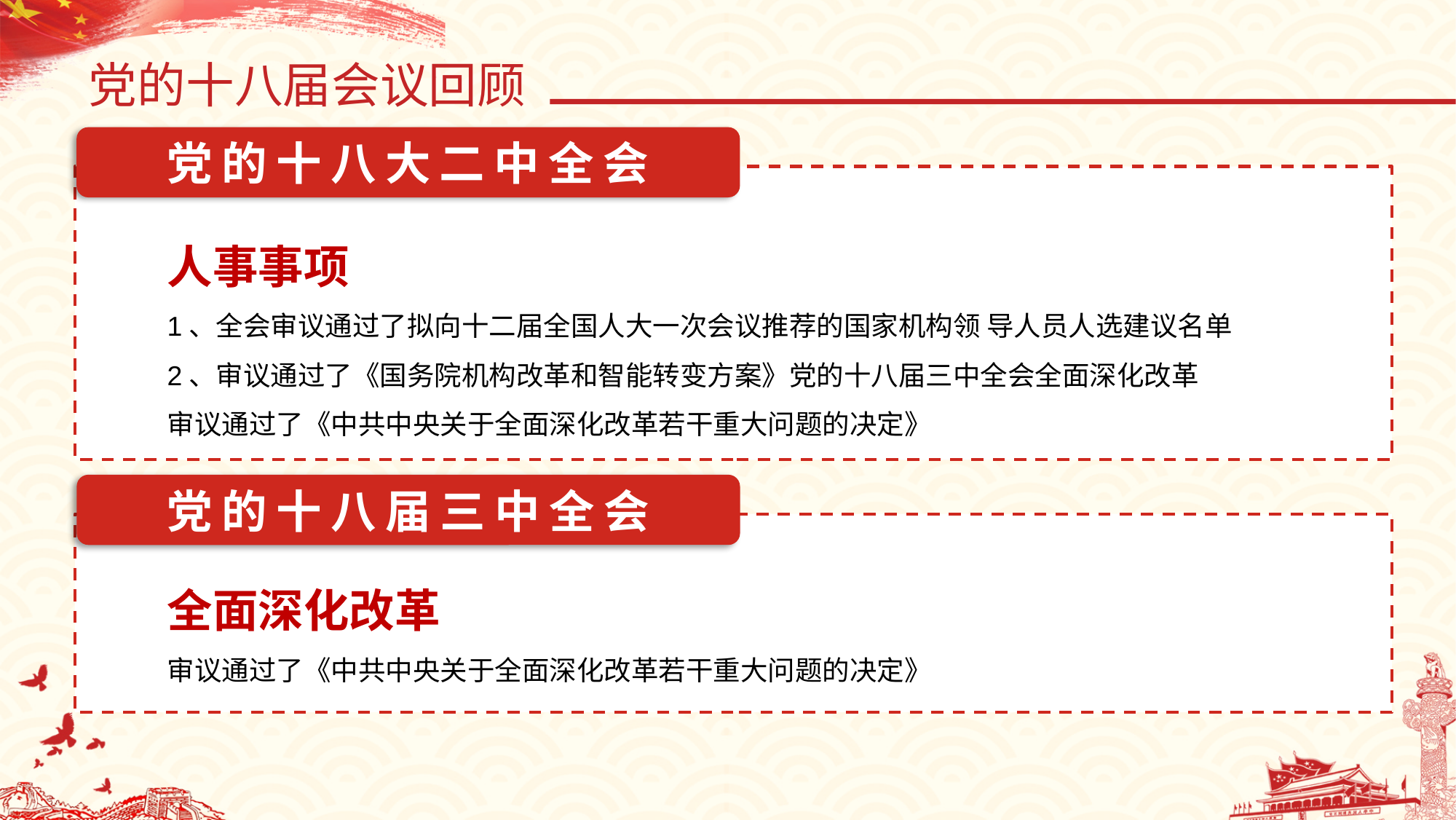

党的十八届会议回顾

党的十八大二中全会

人事事项
1、全会审议通过了拟向十二届全国人大一次会议推荐的国家机构领 导人员人选建议名单
2、审议通过了《国务院机构改革和智能转变方案》党的十八届三中全会全面深化改革
审议通过了《中共中央关于全面深化改革若干重大问题的决定》
党的十八届三中全会

全面深化改革
审议通过了《中共中央关于全面深化改革若干重大问题的决定》